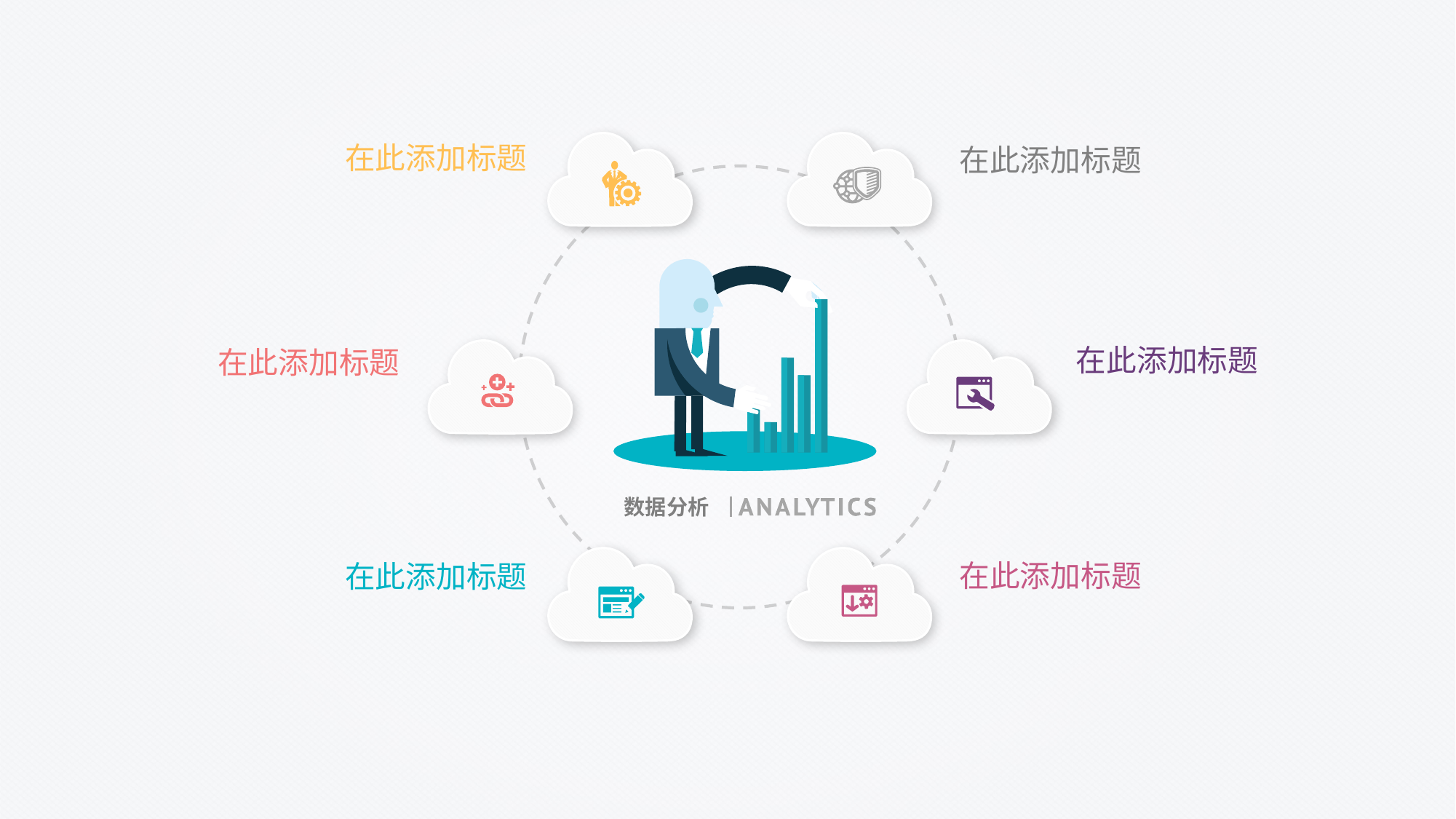

在此添加标题
在此添加标题

在此添加标题
在此添加标题

数据分析

在此添加标题
在此添加标题